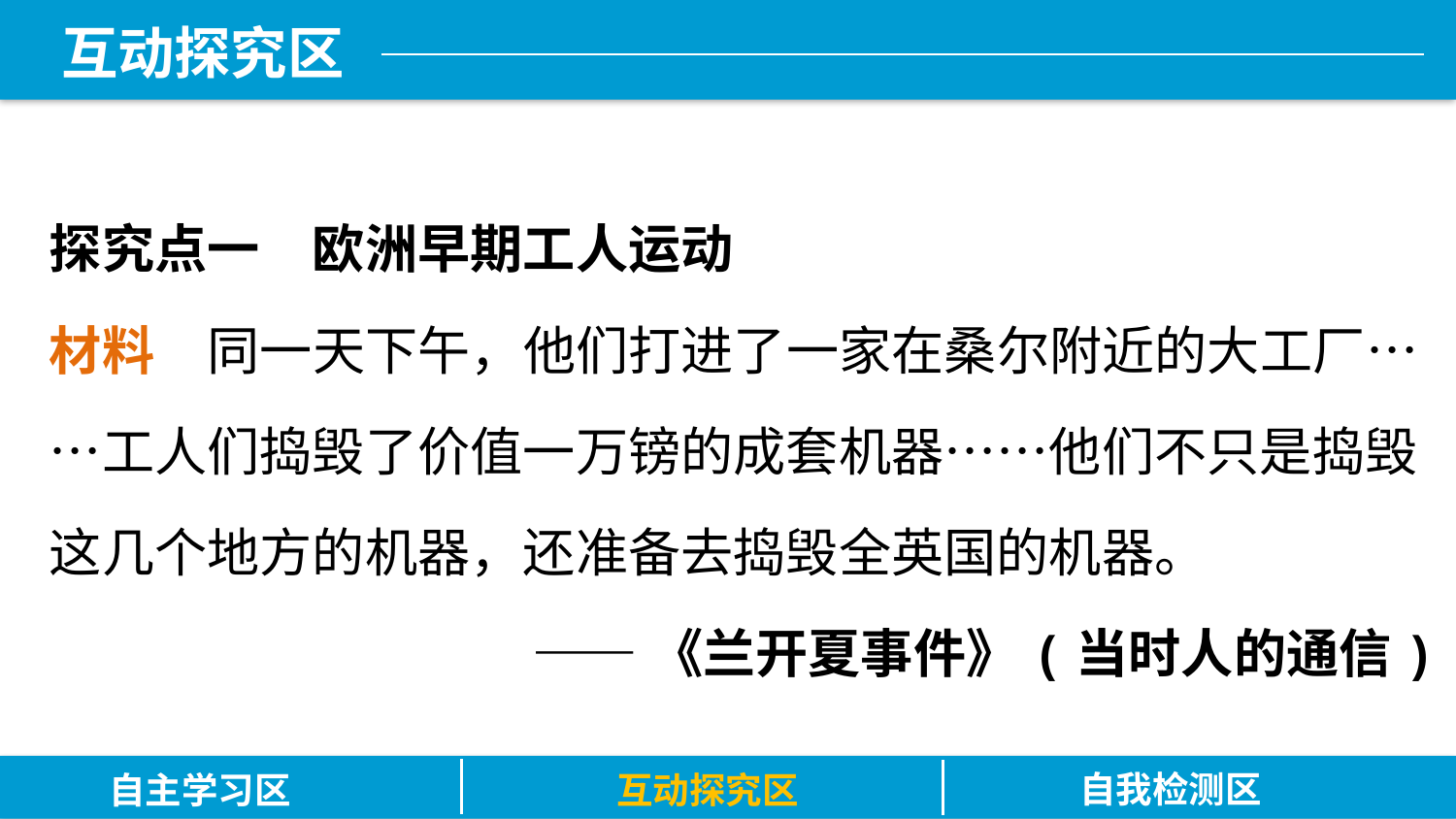

探究点一　欧洲早期工人运动
材料　同一天下午，他们打进了一家在桑尔附近的大工厂……工人们捣毁了价值一万镑的成套机器……他们不只是捣毁这几个地方的机器，还准备去捣毁全英国的机器。
——《兰开夏事件》(当时人的通信)
自我检测区
自主学习区
互动探究区